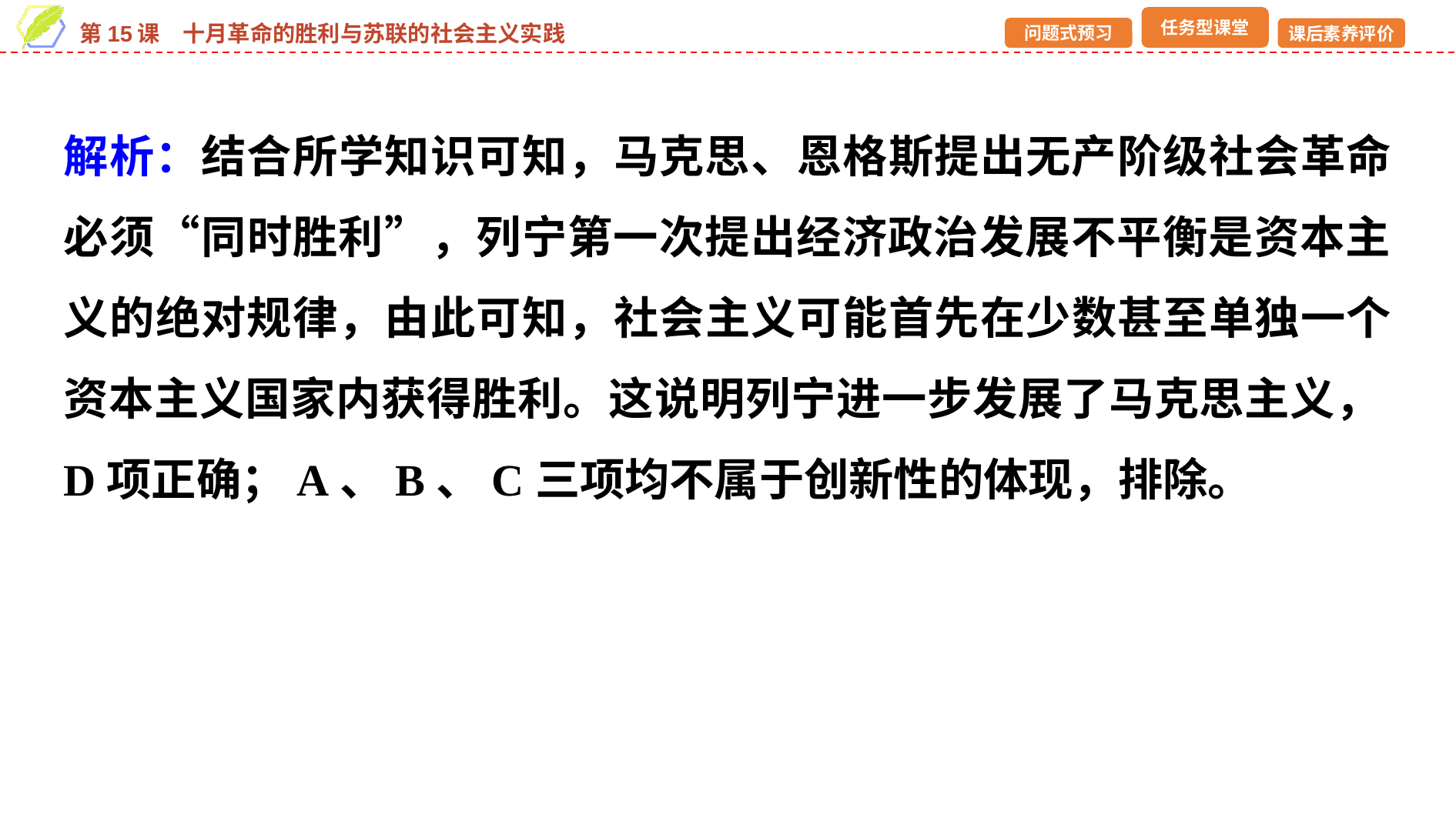

解析：结合所学知识可知，马克思、恩格斯提出无产阶级社会革命必须“同时胜利”，列宁第一次提出经济政治发展不平衡是资本主义的绝对规律，由此可知，社会主义可能首先在少数甚至单独一个资本主义国家内获得胜利。这说明列宁进一步发展了马克思主义，D项正确；A、B、C三项均不属于创新性的体现，排除。